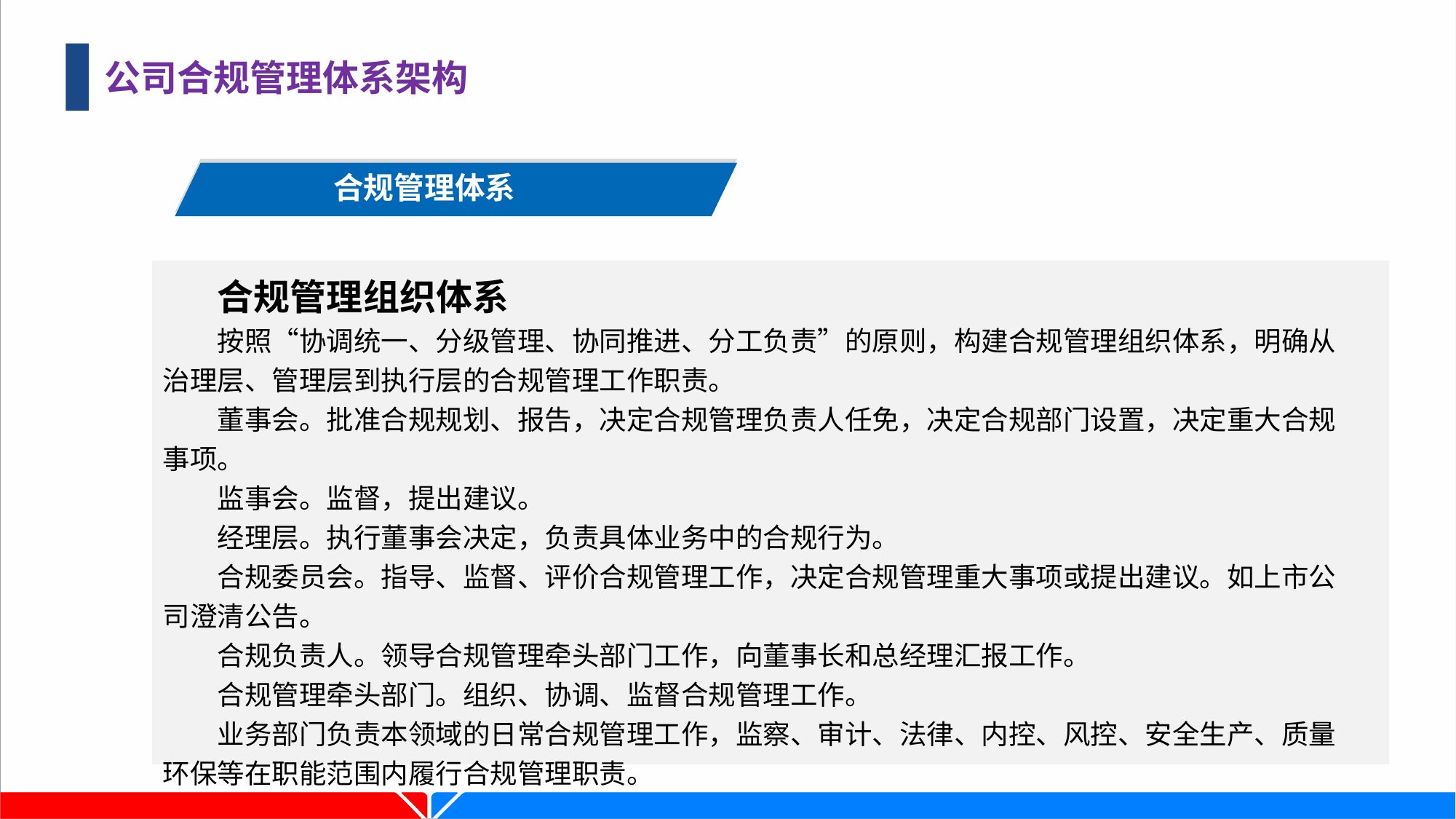

公司合规管理体系架构

合规管理体系
合规管理组织体系
按照“协调统一、分级管理、协同推进、分工负责”的原则，构建合规管理组织体系，明确从治理层、管理层到执行层的合规管理工作职责。
董事会。批准合规规划、报告，决定合规管理负责人任免，决定合规部门设置，决定重大合规事项。
监事会。监督，提出建议。
经理层。执行董事会决定，负责具体业务中的合规行为。
合规委员会。指导、监督、评价合规管理工作，决定合规管理重大事项或提出建议。如上市公司澄清公告。
合规负责人。领导合规管理牵头部门工作，向董事长和总经理汇报工作。
合规管理牵头部门。组织、协调、监督合规管理工作。
业务部门负责本领域的日常合规管理工作，监察、审计、法律、内控、风控、安全生产、质量环保等在职能范围内履行合规管理职责。